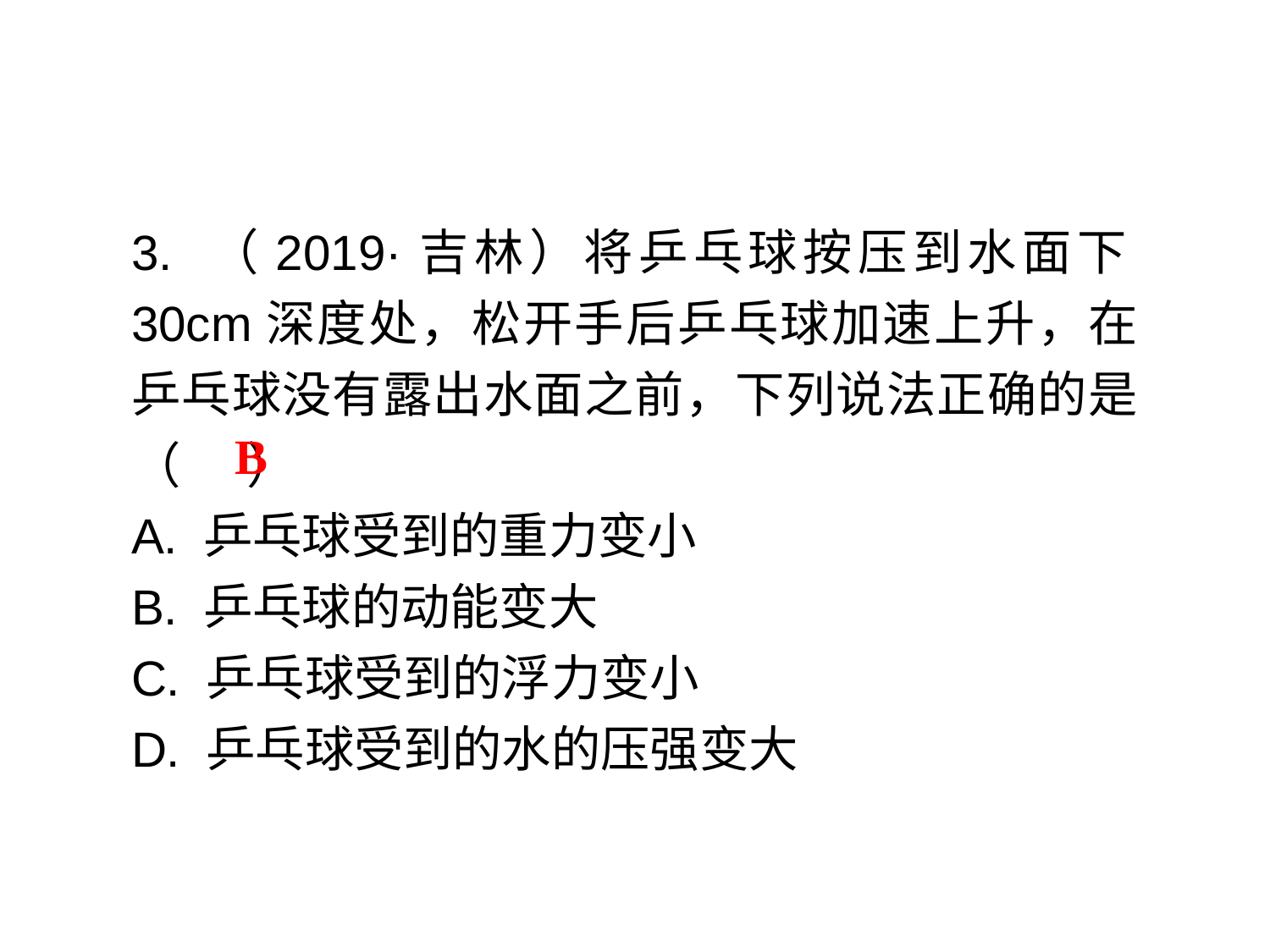

3. （2019·吉林）将乒乓球按压到水面下30cm深度处，松开手后乒乓球加速上升，在乒乓球没有露出水面之前，下列说法正确的是（      ）
A. 乒乓球受到的重力变小
B. 乒乓球的动能变大
C. 乒乓球受到的浮力变小
D. 乒乓球受到的水的压强变大
B